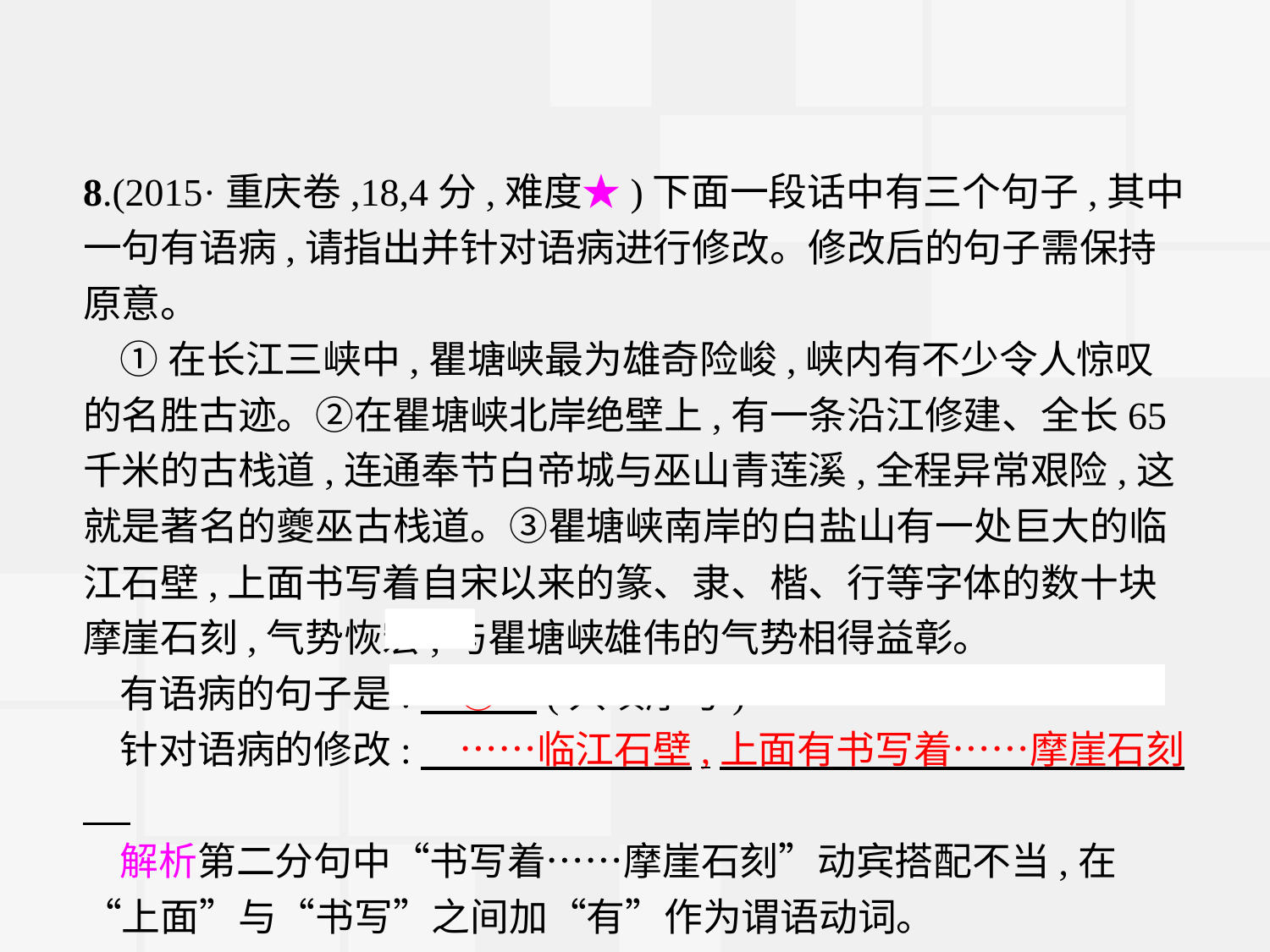

8.(2015·重庆卷,18,4分,难度★)下面一段话中有三个句子,其中一句有语病,请指出并针对语病进行修改。修改后的句子需保持原意。
①在长江三峡中,瞿塘峡最为雄奇险峻,峡内有不少令人惊叹的名胜古迹。②在瞿塘峡北岸绝壁上,有一条沿江修建、全长65千米的古栈道,连通奉节白帝城与巫山青莲溪,全程异常艰险,这就是著名的夔巫古栈道。③瞿塘峡南岸的白盐山有一处巨大的临江石壁,上面书写着自宋以来的篆、隶、楷、行等字体的数十块摩崖石刻,气势恢宏,与瞿塘峡雄伟的气势相得益彰。
有语病的句子是:　③　(只填序号)
针对语病的修改:　……临江石壁,上面有书写着……摩崖石刻
解析第二分句中“书写着……摩崖石刻”动宾搭配不当,在“上面”与“书写”之间加“有”作为谓语动词。